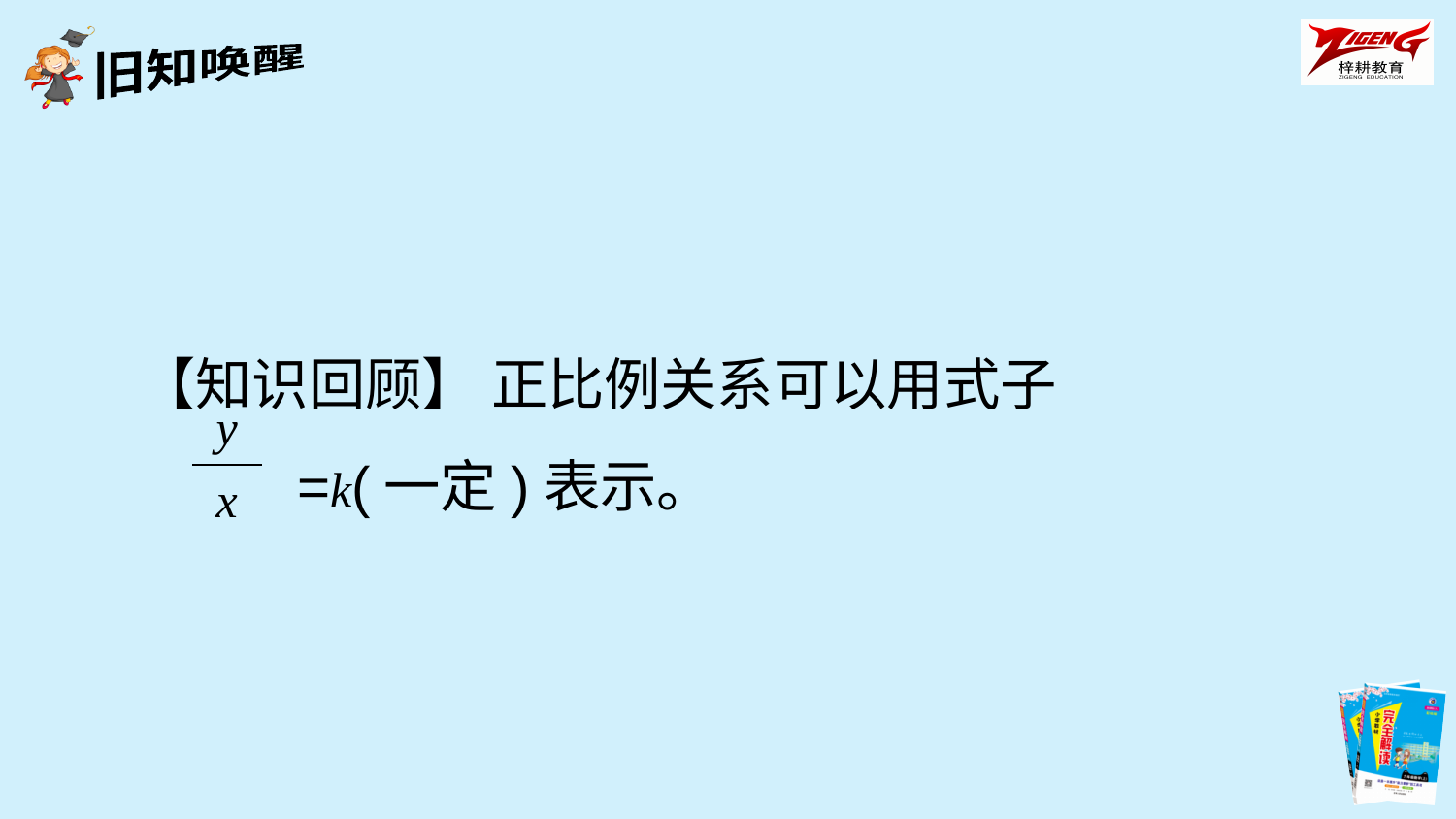

【知识回顾】 正比例关系可以用式子
          =k(一定)表示。
| y |
| --- |
| x |